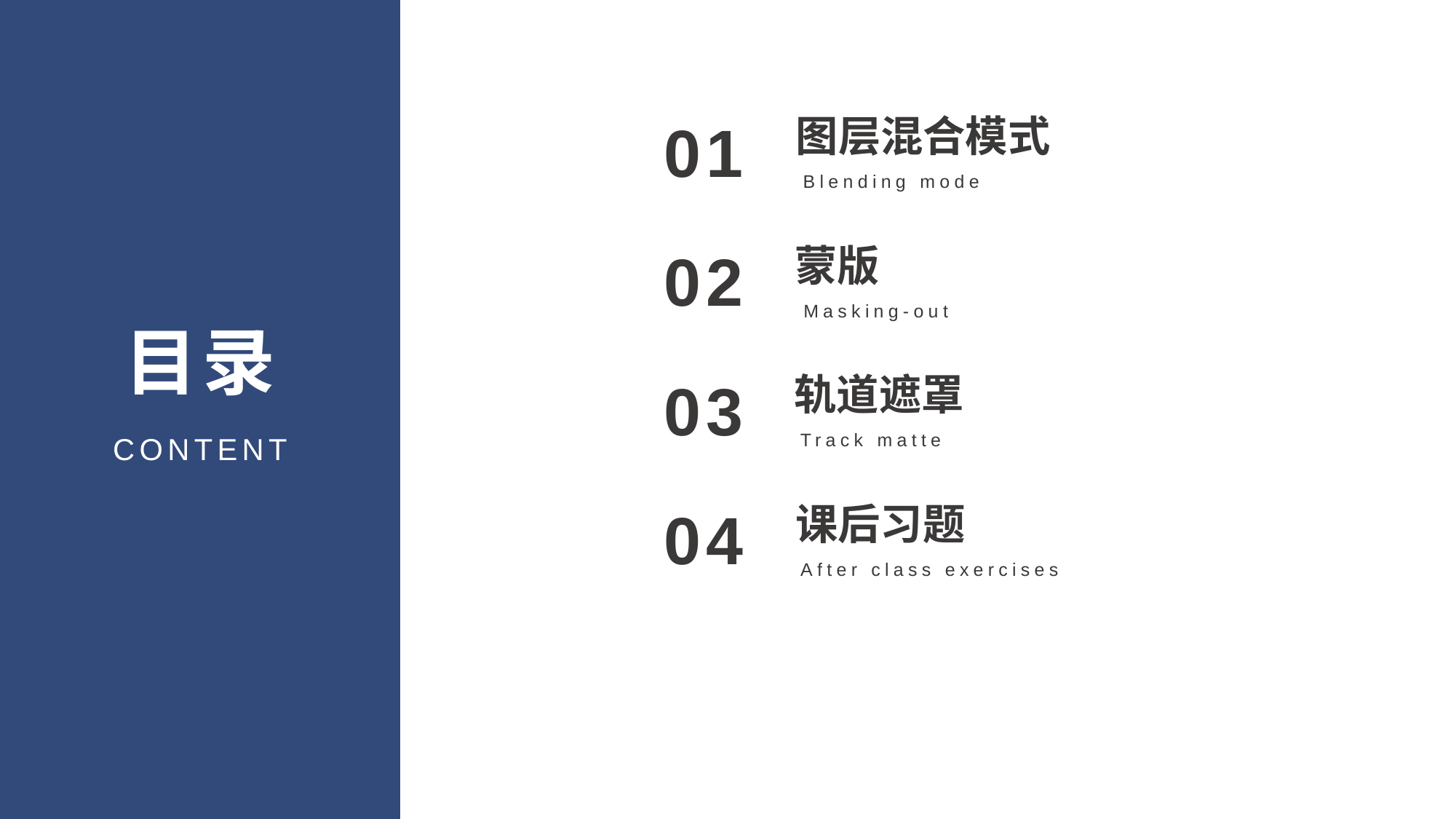

图层混合模式
01
Blending mode
蒙版
02
Masking-out
目录
轨道遮罩
03
Track matte
CONTENT
课后习题
04
After class exercises